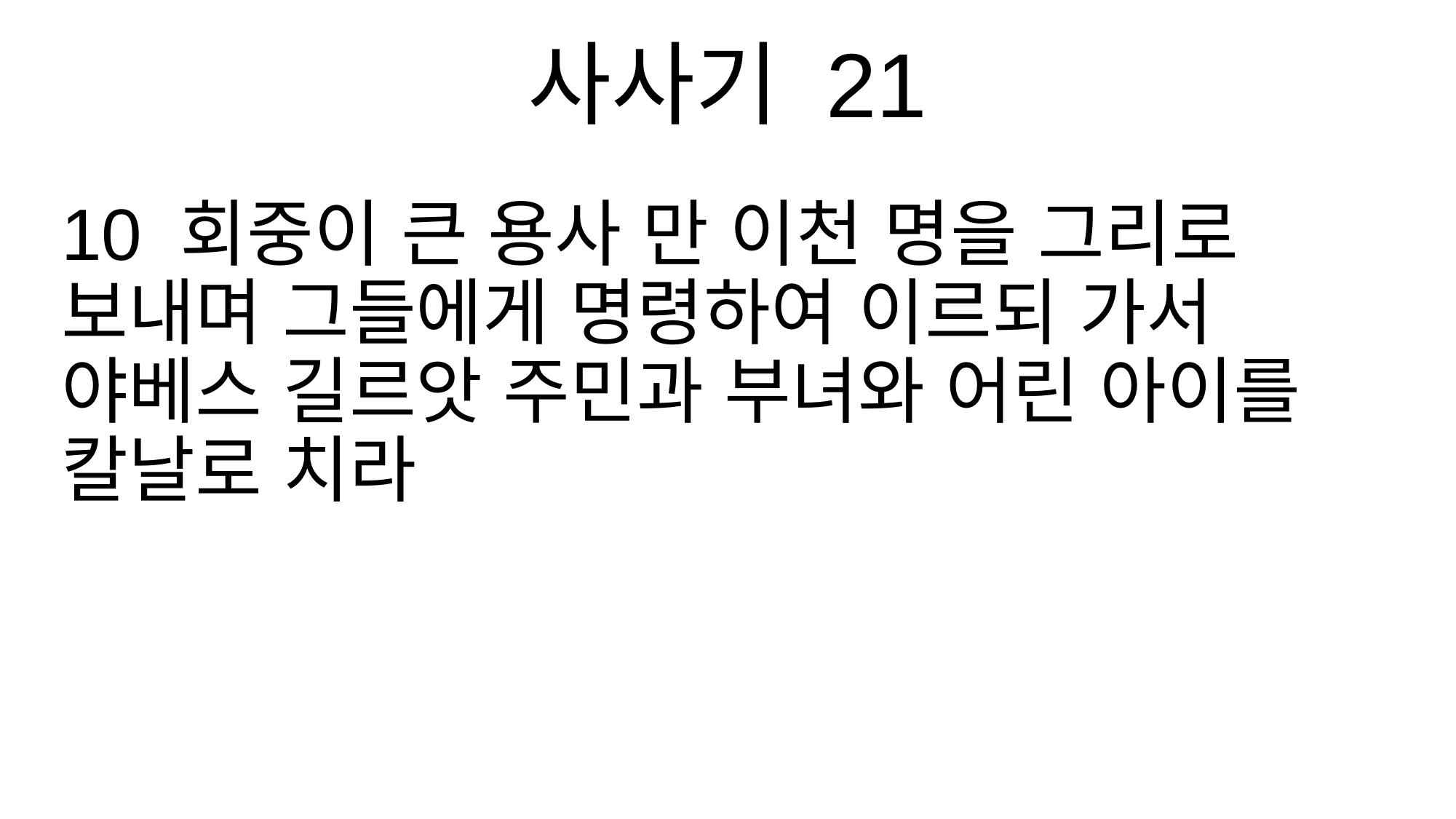

사사기 21
10 회중이 큰 용사 만 이천 명을 그리로 보내며 그들에게 명령하여 이르되 가서 야베스 길르앗 주민과 부녀와 어린 아이를 칼날로 치라